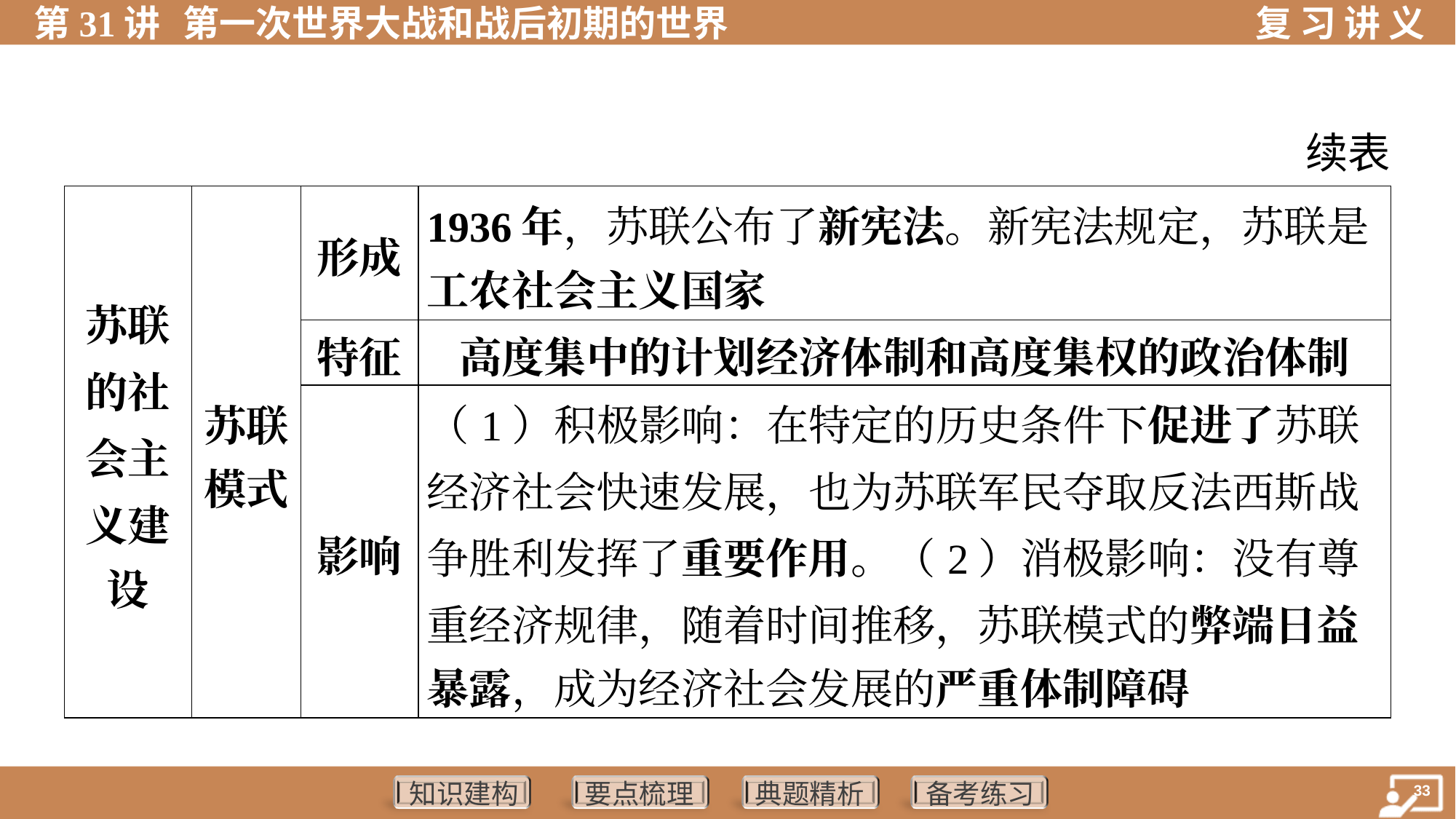

续表
| 苏联 的社 会主 义建 设 | 苏联 模式 | 形成 | 1936年，苏联公布了新宪法。新宪法规定，苏联是 工农社会主义国家 |  |  |  |  |
| --- | --- | --- | --- | --- | --- | --- | --- |
|  |  | 特征 | 高度集中的计划经济体制和高度集权的政治体制 |  |  |  |  |
|  |  | 影响 | （1）积极影响：在特定的历史条件下促进了苏联 经济社会快速发展，也为苏联军民夺取反法西斯战 争胜利发挥了重要作用。（2）消极影响：没有尊 重经济规律，随着时间推移，苏联模式的弊端日益 暴露，成为经济社会发展的严重体制障碍 |  |  |  |  |